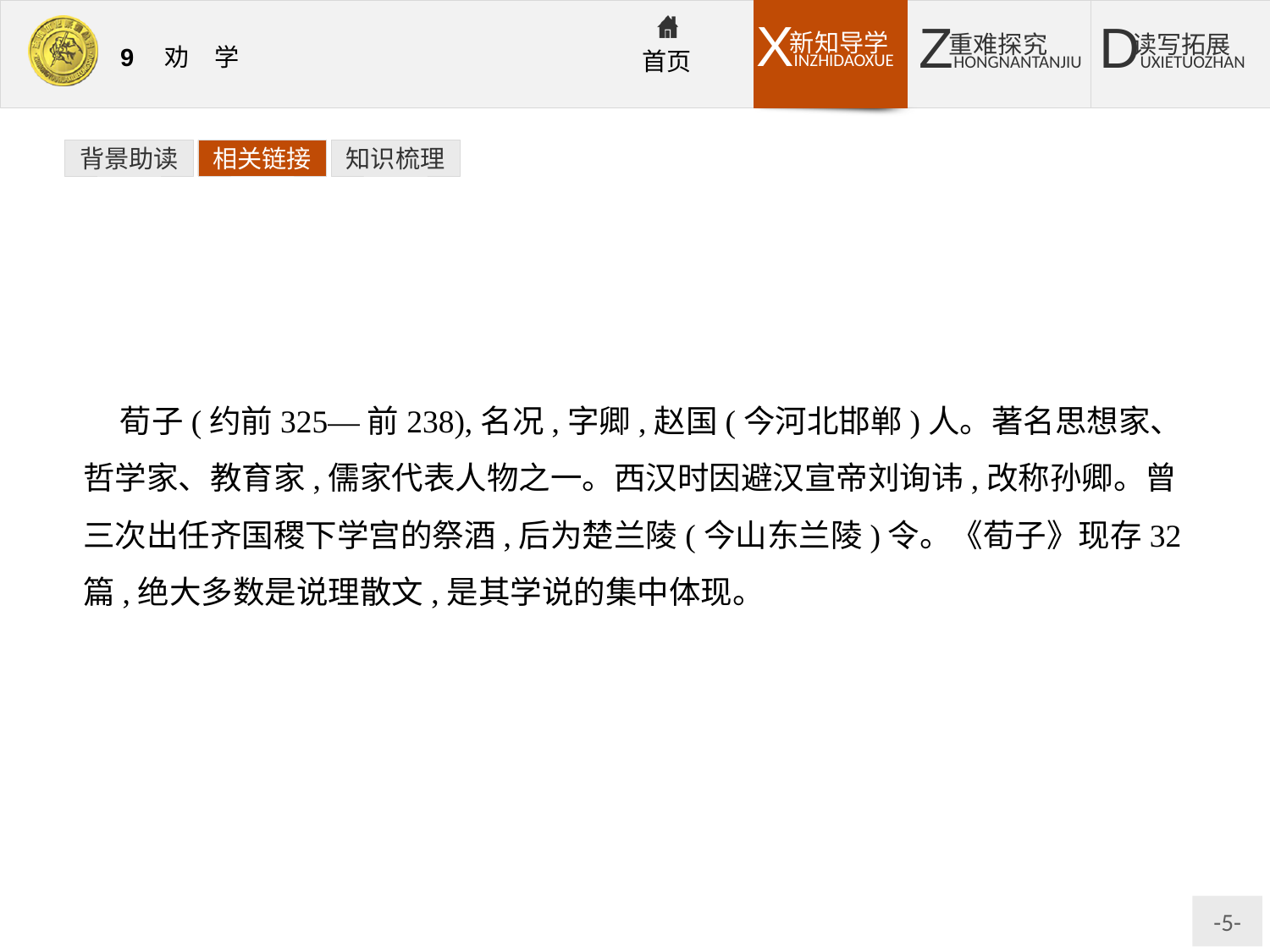

背景助读
相关链接
知识梳理
荀子(约前325—前238),名况,字卿,赵国(今河北邯郸)人。著名思想家、哲学家、教育家,儒家代表人物之一。西汉时因避汉宣帝刘询讳,改称孙卿。曾三次出任齐国稷下学宫的祭酒,后为楚兰陵(今山东兰陵)令。《荀子》现存32篇,绝大多数是说理散文,是其学说的集中体现。